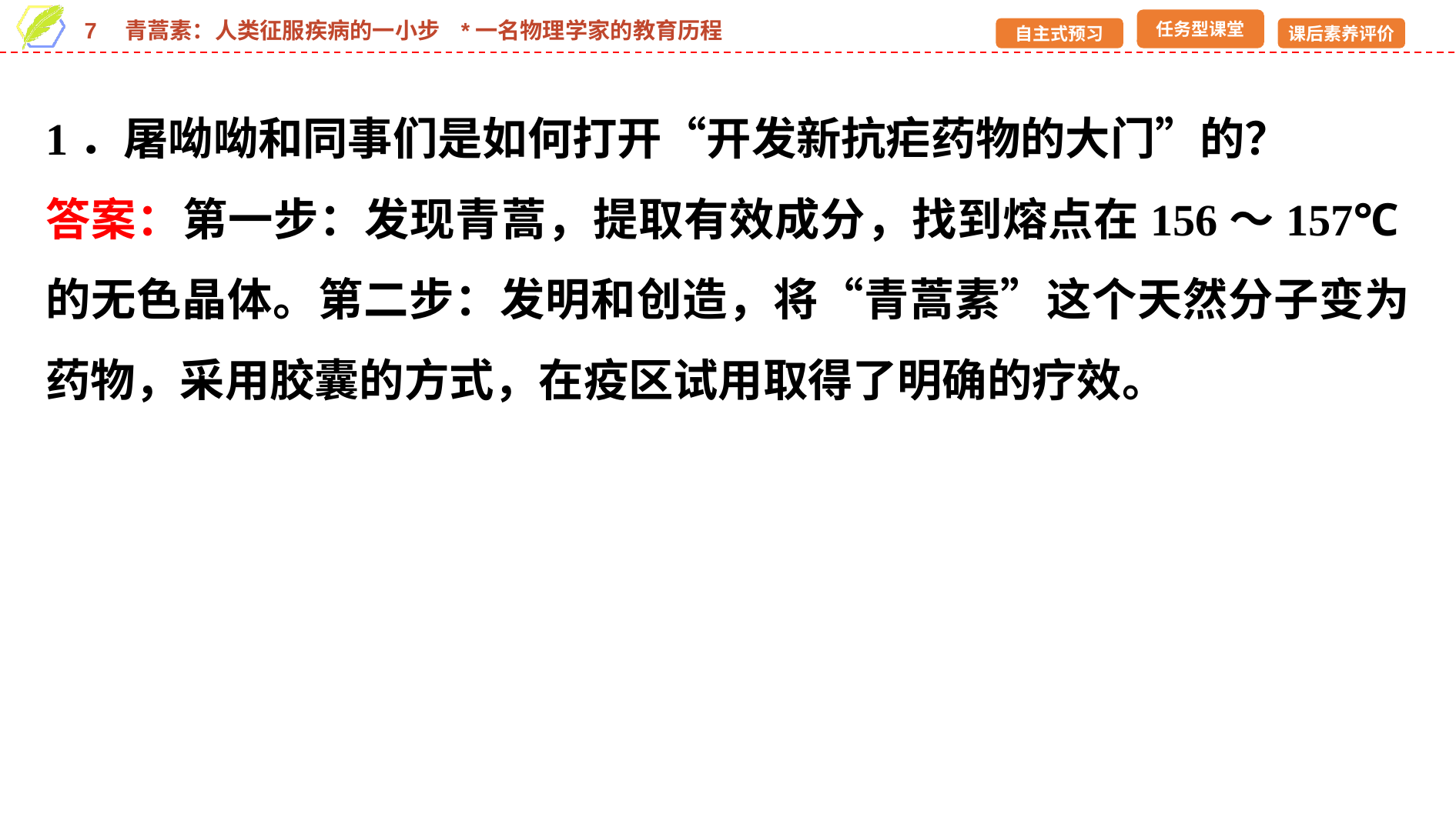

1．屠呦呦和同事们是如何打开“开发新抗疟药物的大门”的？
答案：第一步：发现青蒿，提取有效成分，找到熔点在156～157℃的无色晶体。第二步：发明和创造，将“青蒿素”这个天然分子变为药物，采用胶囊的方式，在疫区试用取得了明确的疗效。